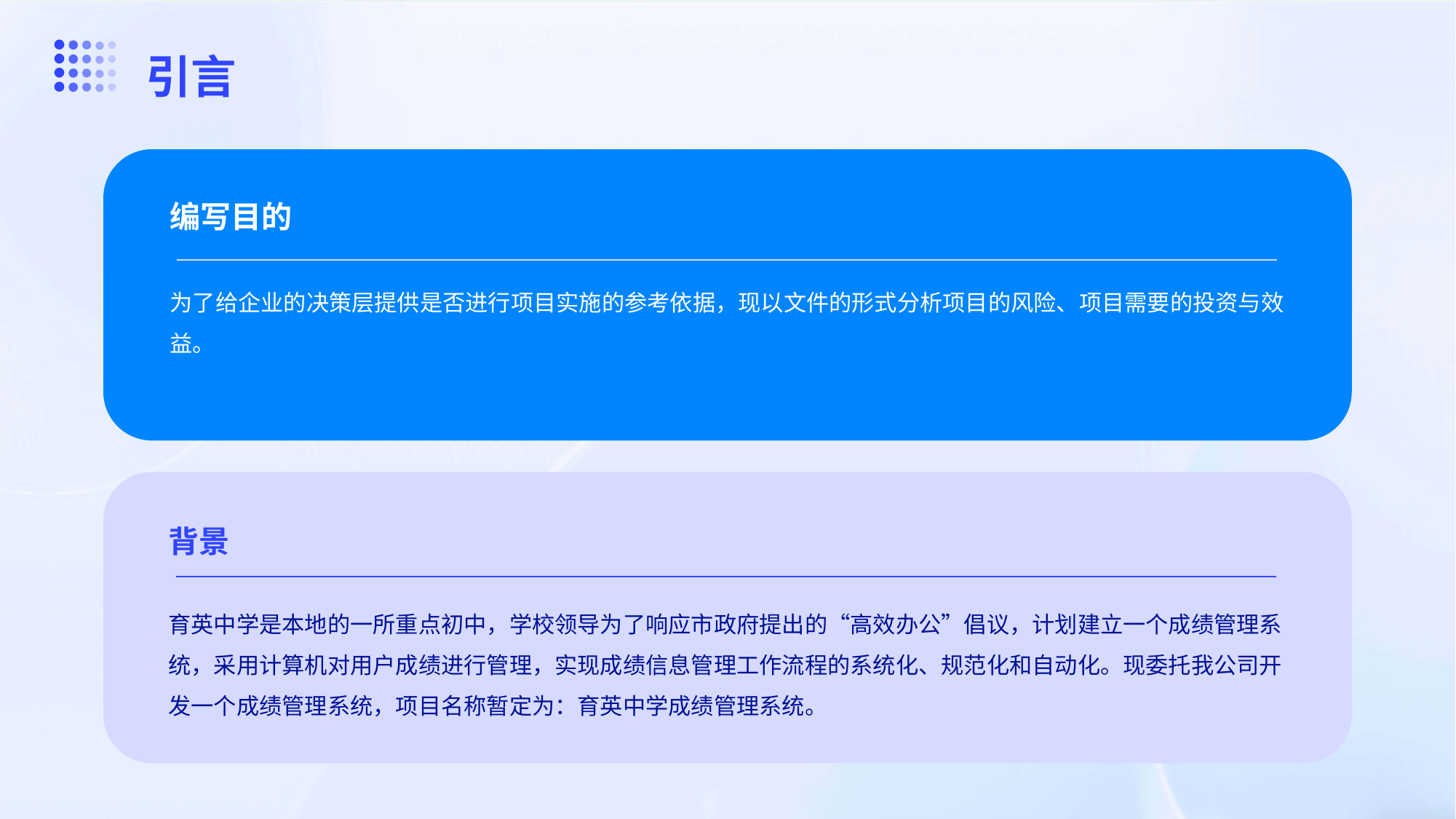

引言

编写目的
为了给企业的决策层提供是否进行项目实施的参考依据，现以文件的形式分析项目的风险、项目需要的投资与效益。

背景
育英中学是本地的一所重点初中，学校领导为了响应市政府提出的“高效办公”倡议，计划建立一个成绩管理系统，采用计算机对用户成绩进行管理，实现成绩信息管理工作流程的系统化、规范化和自动化。现委托我公司开发一个成绩管理系统，项目名称暂定为：育英中学成绩管理系统。